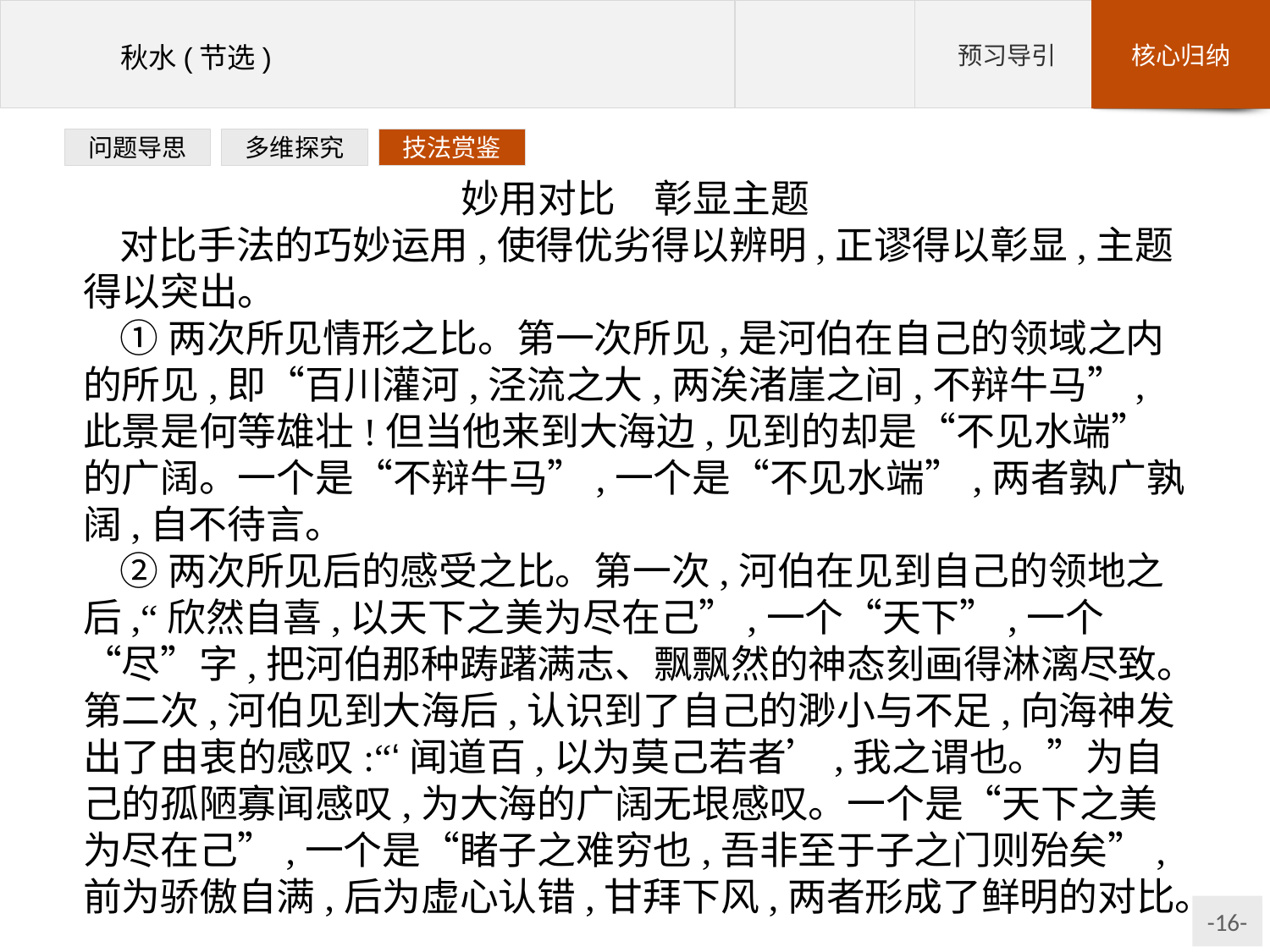

问题导思
多维探究
技法赏鉴
妙用对比　彰显主题
对比手法的巧妙运用,使得优劣得以辨明,正谬得以彰显,主题得以突出。
①两次所见情形之比。第一次所见,是河伯在自己的领域之内的所见,即“百川灌河,泾流之大,两涘渚崖之间,不辩牛马”,此景是何等雄壮!但当他来到大海边,见到的却是“不见水端”的广阔。一个是“不辩牛马”,一个是“不见水端”,两者孰广孰阔,自不待言。
②两次所见后的感受之比。第一次,河伯在见到自己的领地之后,“欣然自喜,以天下之美为尽在己”,一个“天下”,一个“尽”字,把河伯那种踌躇满志、飘飘然的神态刻画得淋漓尽致。第二次,河伯见到大海后,认识到了自己的渺小与不足,向海神发出了由衷的感叹:“‘闻道百,以为莫己若者’,我之谓也。”为自己的孤陋寡闻感叹,为大海的广阔无垠感叹。一个是“天下之美为尽在己”,一个是“睹子之难穷也,吾非至于子之门则殆矣”,前为骄傲自满,后为虚心认错,甘拜下风,两者形成了鲜明的对比。